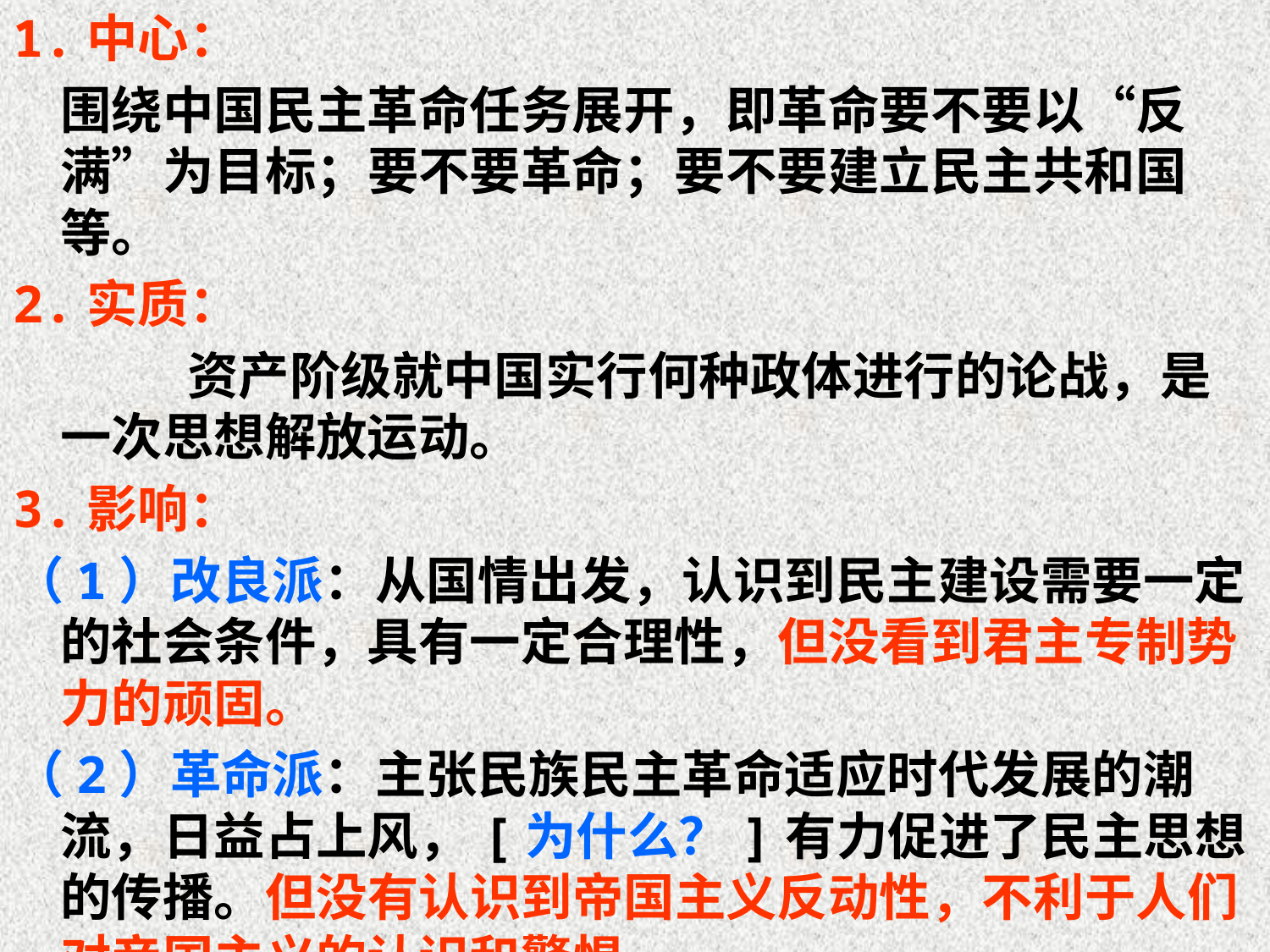

1.中心：
	围绕中国民主革命任务展开，即革命要不要以“反满”为目标；要不要革命；要不要建立民主共和国等。
2.实质：
		资产阶级就中国实行何种政体进行的论战，是一次思想解放运动。
3.影响：
（1）改良派：从国情出发，认识到民主建设需要一定的社会条件，具有一定合理性，但没看到君主专制势力的顽固。
（2）革命派：主张民族民主革命适应时代发展的潮流，日益占上风，[为什么？]有力促进了民主思想的传播。但没有认识到帝国主义反动性，不利于人们对帝国主义的认识和警惕。